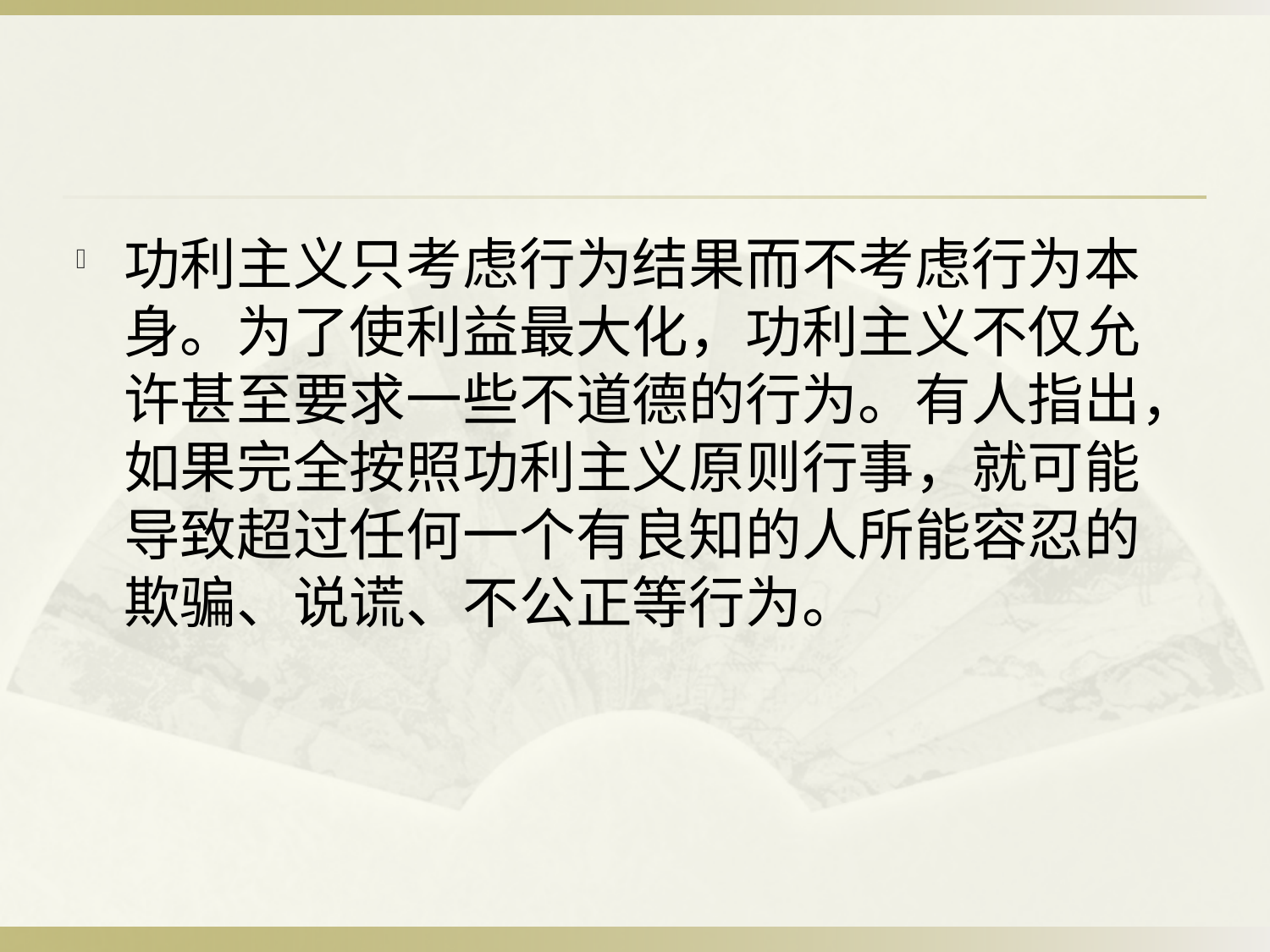

功利主义只考虑行为结果而不考虑行为本身。为了使利益最大化，功利主义不仅允许甚至要求一些不道德的行为。有人指出，如果完全按照功利主义原则行事，就可能导致超过任何一个有良知的人所能容忍的欺骗、说谎、不公正等行为。